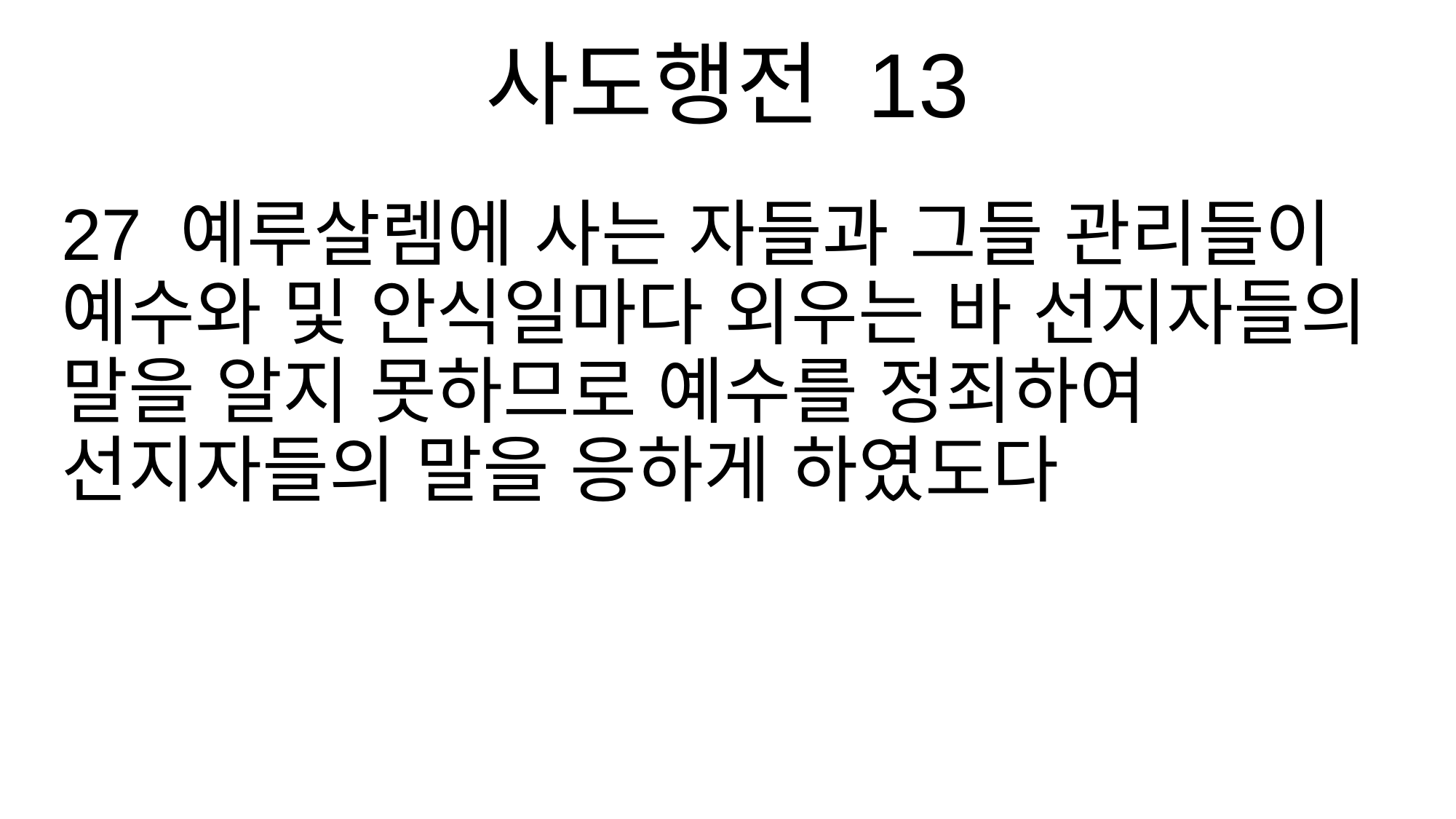

사도행전 13
27 예루살렘에 사는 자들과 그들 관리들이 예수와 및 안식일마다 외우는 바 선지자들의 말을 알지 못하므로 예수를 정죄하여 선지자들의 말을 응하게 하였도다